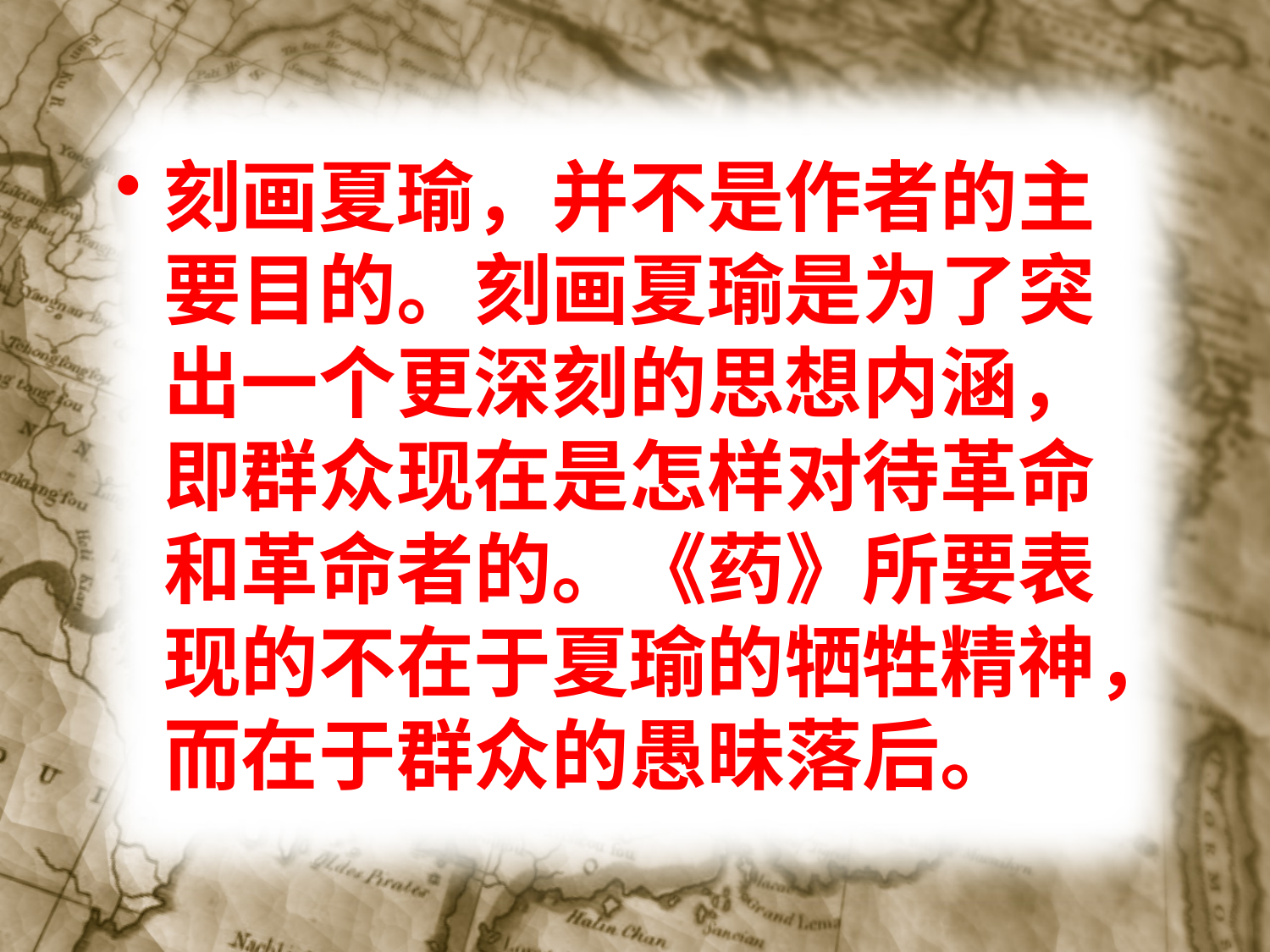

刻画夏瑜，并不是作者的主要目的。刻画夏瑜是为了突出一个更深刻的思想内涵，即群众现在是怎样对待革命和革命者的。《药》所要表现的不在于夏瑜的牺牲精神，而在于群众的愚昧落后。